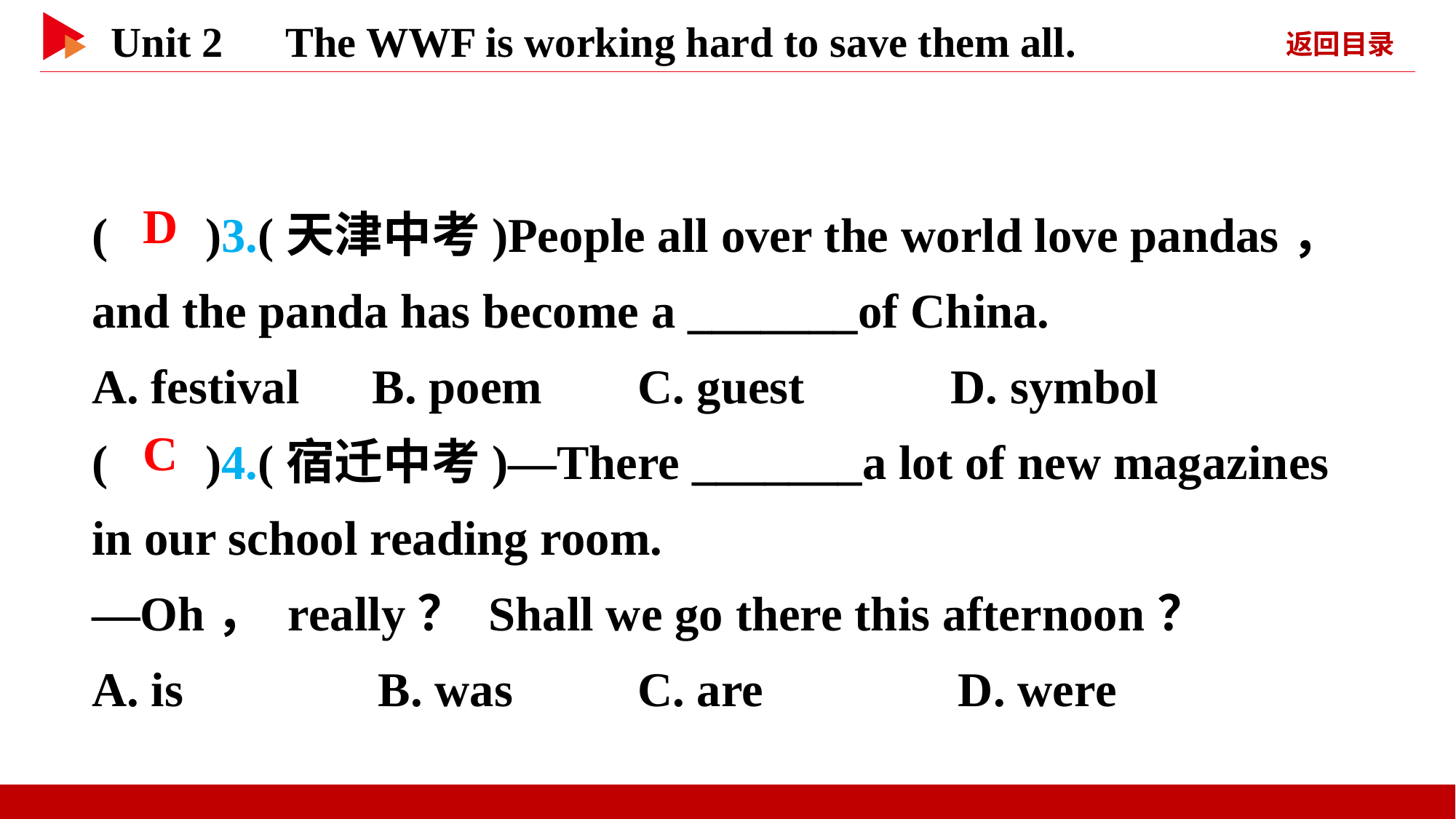

(        )3.(天津中考)People all over the world love pandas， and the panda has become a _______of China.
A. festival      B. poem	C. guest            D. symbol
(        )4.(宿迁中考)—There _______a lot of new magazines in our school reading room.
—Oh， really？ Shall we go there this afternoon？
A. is                B. was		C. are                D. were
   D
   C